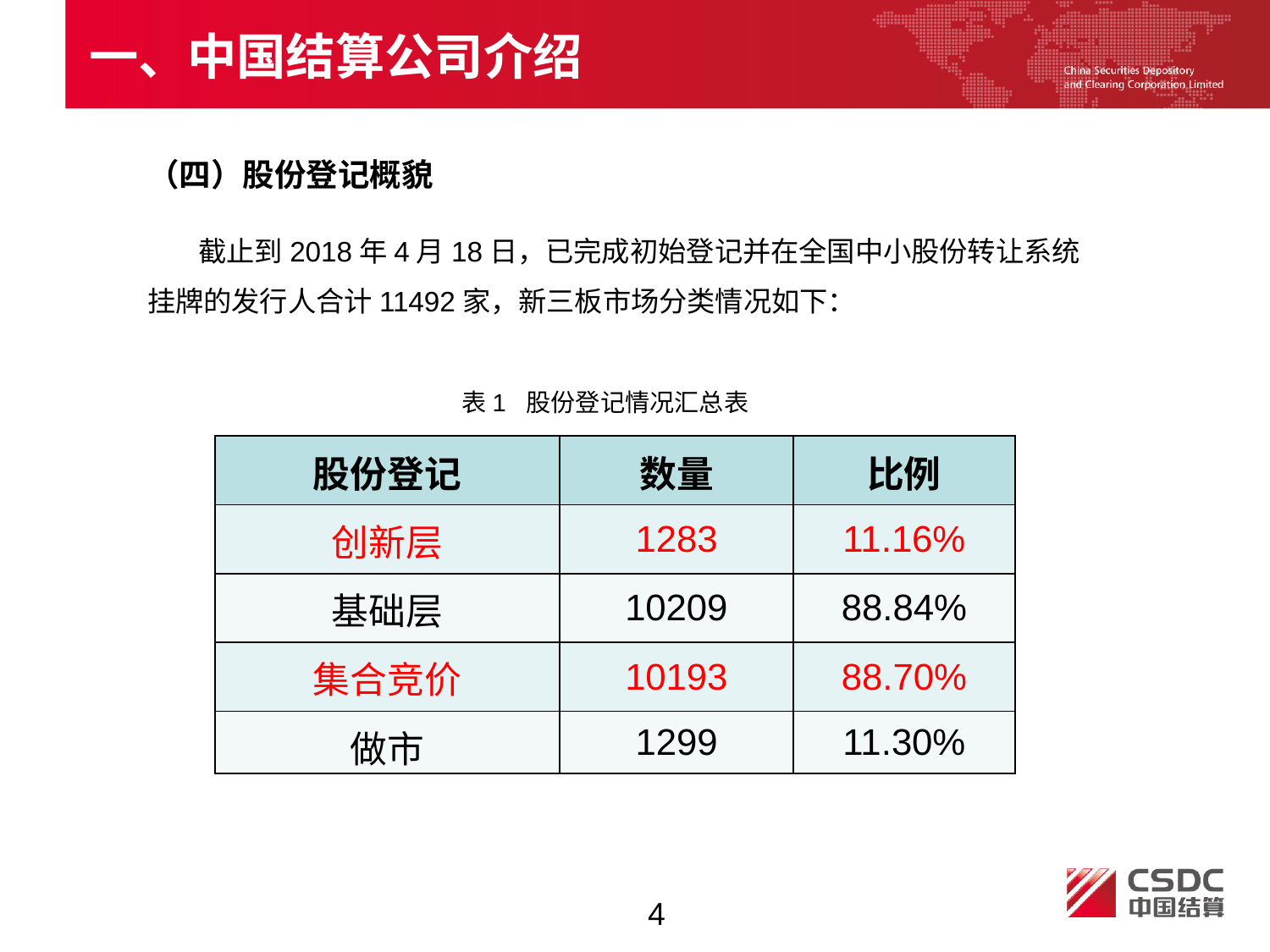

一、中国结算公司介绍
（四）股份登记概貌
       截止到2018年4月18日，已完成初始登记并在全国中小股份转让系统挂牌的发行人合计11492家，新三板市场分类情况如下：
       表1  股份登记情况汇总表
| 股份登记 | 数量 | 比例 |
| --- | --- | --- |
| 创新层 | 1283 | 11.16% |
| 基础层 | 10209 | 88.84% |
| 集合竞价 | 10193 | 88.70% |
| 做市 | 1299 | 11.30% |
4